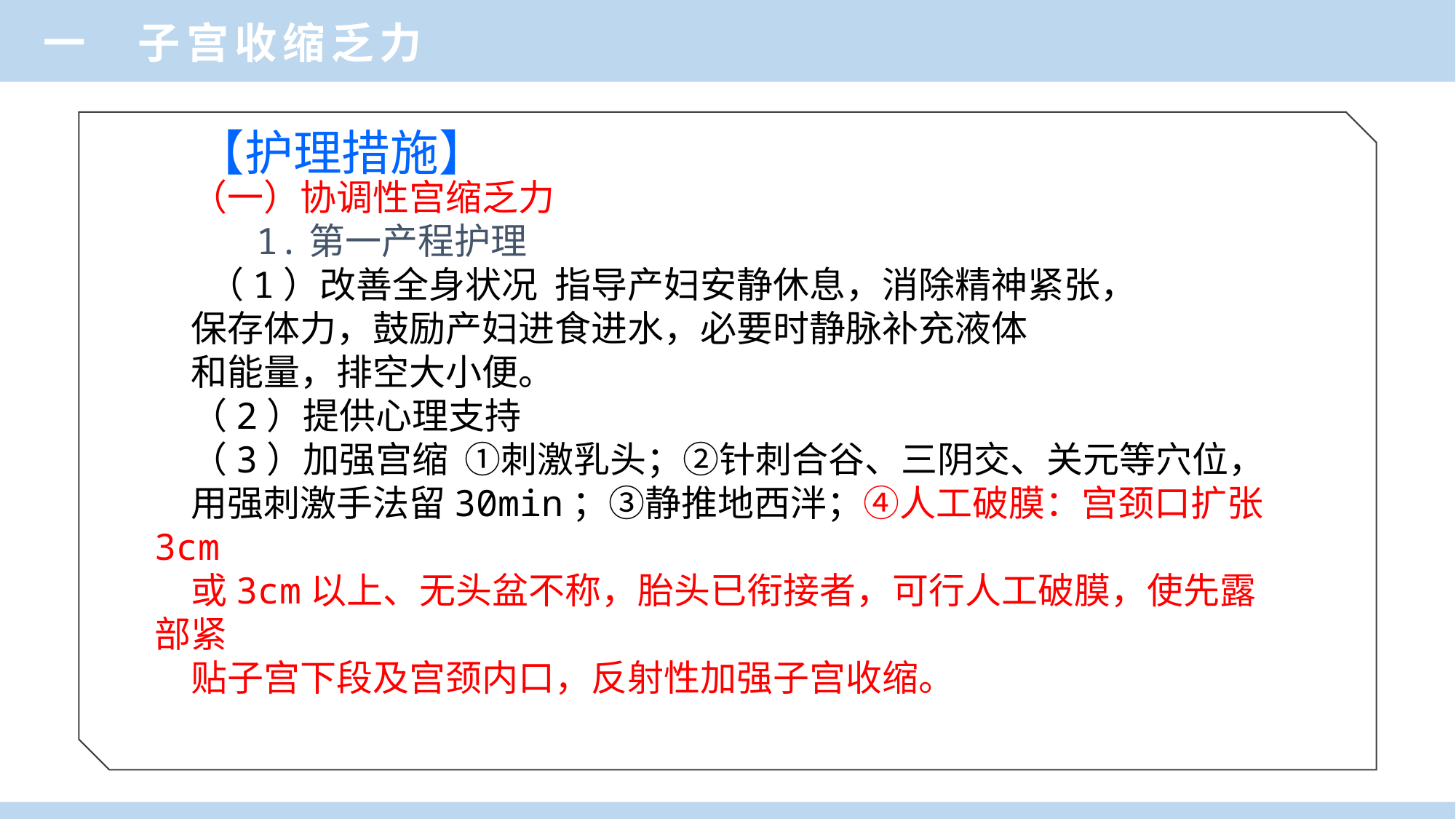

一   子宫收缩乏力

【护理措施】
（一）协调性宫缩乏力
   1.第一产程护理
 （1）改善全身状况  指导产妇安静休息，消除精神紧张，
保存体力，鼓励产妇进食进水，必要时静脉补充液体
和能量，排空大小便。
（2）提供心理支持
（3）加强宫缩  ①刺激乳头；②针刺合谷、三阴交、关元等穴位，
用强刺激手法留30min；③静推地西泮；④人工破膜：宫颈口扩张3cm
或3cm以上、无头盆不称，胎头已衔接者，可行人工破膜，使先露部紧
贴子宫下段及宫颈内口，反射性加强子宫收缩。